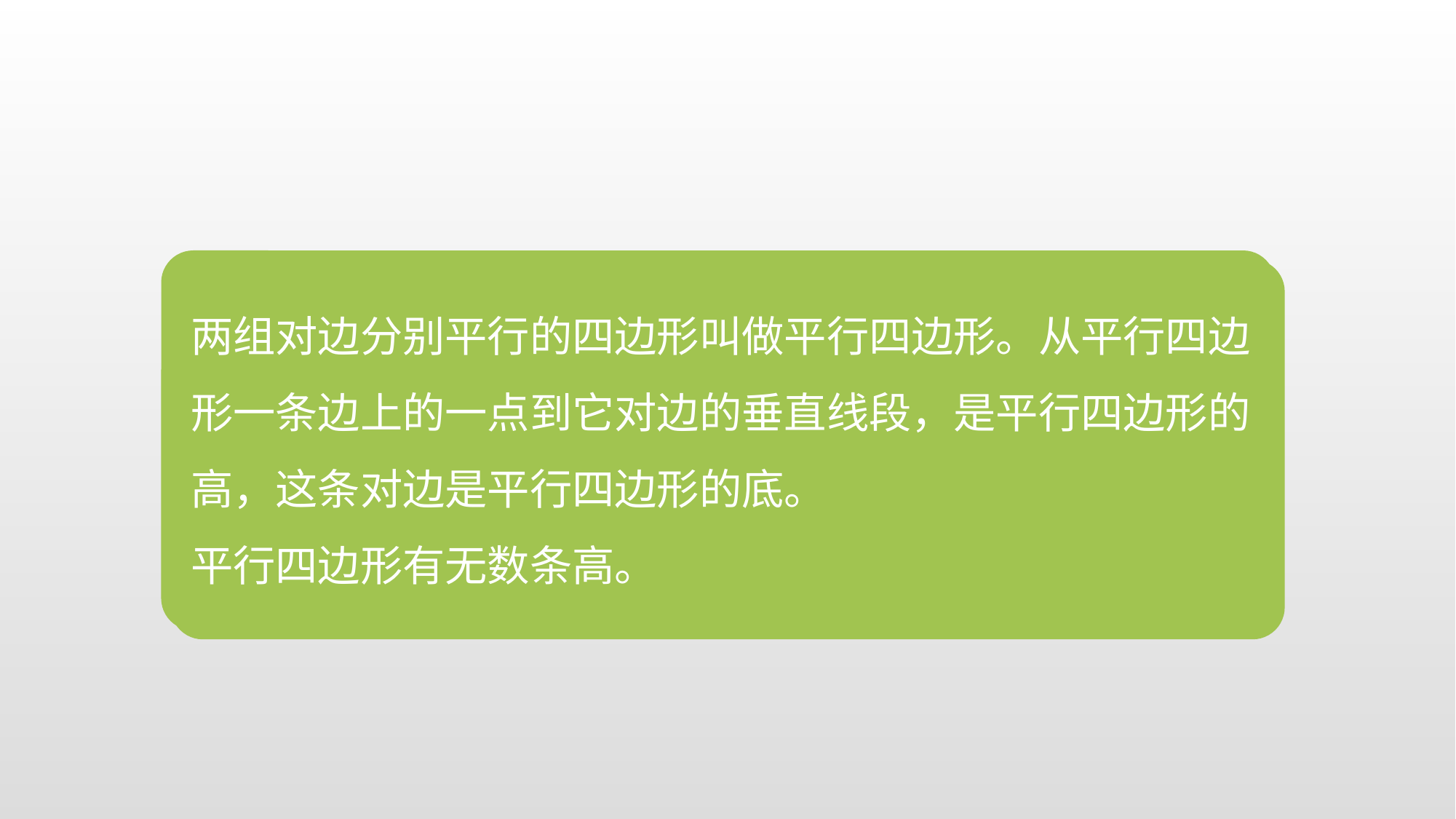

100以内数的连减方法：按从左到右的顺序减，也可以先把后两个数相加，再用第一个数减去相加的结果。

两组对边分别平行的四边形叫做平行四边形。从平行四边形一条边上的一点到它对边的垂直线段，是平行四边形的高，这条对边是平行四边形的底。
平行四边形有无数条高。